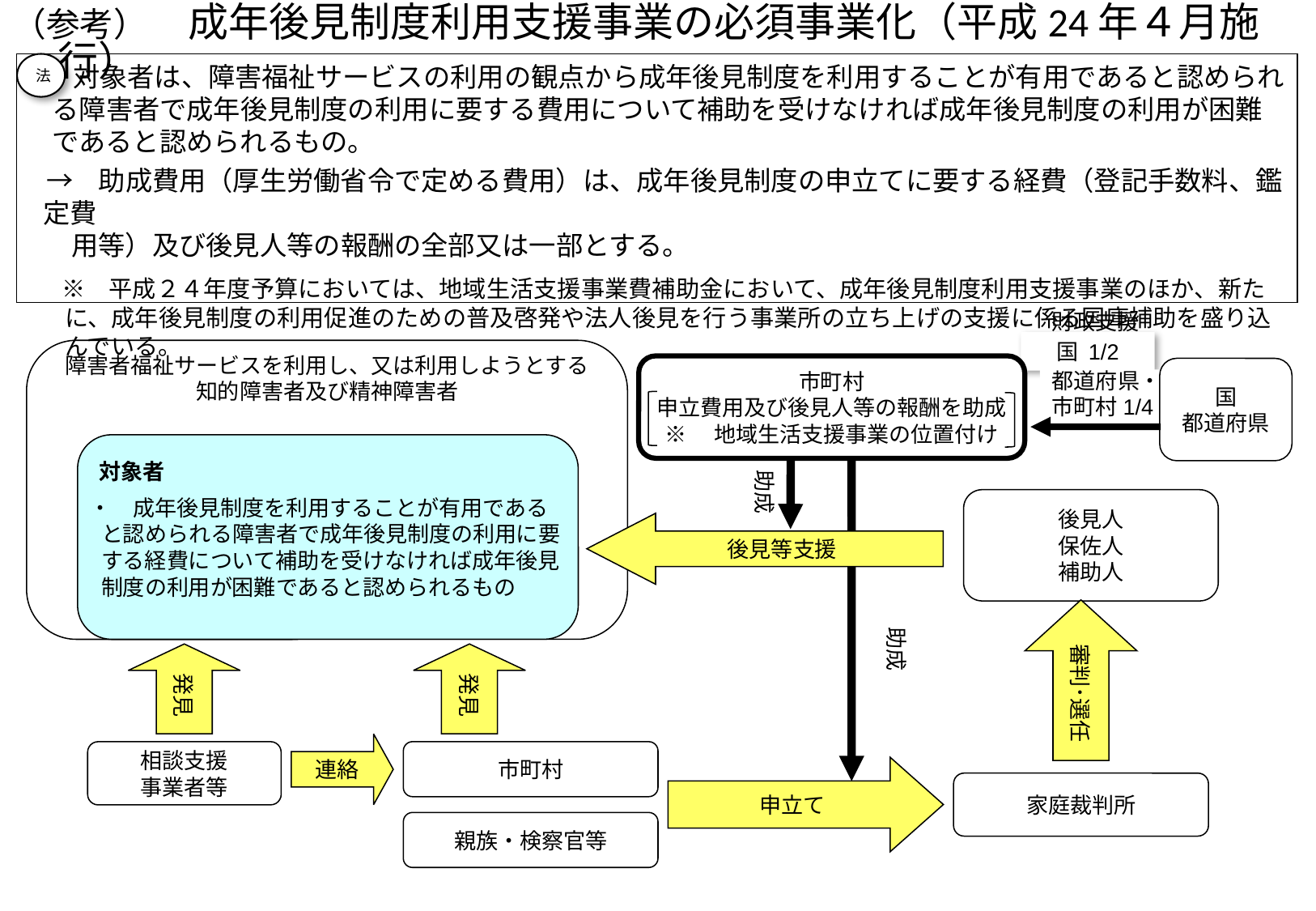

（参考）　成年後見制度利用支援事業の必須事業化（平成24年４月施行）
　   対象者は、障害福祉サービスの利用の観点から成年後見制度を利用することが有用であると認められる障害者で成年後見制度の利用に要する費用について補助を受けなければ成年後見制度の利用が困難であると認められるもの。
   →   助成費用（厚生労働省令で定める費用）は、成年後見制度の申立てに要する経費（登記手数料、鑑定費
      用等）及び後見人等の報酬の全部又は一部とする。
　 ※　平成２４年度予算においては、地域生活支援事業費補助金において、成年後見制度利用支援事業のほか、新たに、成年後見制度の利用促進のための普及啓発や法人後見を行う事業所の立ち上げの支援に係る国庫補助を盛り込んでいる。

法
財政支援

障害者福祉サービスを利用し、又は利用しようとする
知的障害者及び精神障害者
市町村
申立費用及び後見人等の報酬を助成
※　地域生活支援事業の位置付け
国
都道府県

対象者

助成

・　成年後見制度を利用することが有用であると認められる障害者で成年後見制度の利用に要する経費について補助を受けなければ成年後見制度の利用が困難であると認められるもの
後見人
保佐人
補助人
後見等支援
審判･選任
助成
発見
発見
連絡
市町村
相談支援
事業者等
申立て
家庭裁判所
親族・検察官等
国 1/2
都道府県・
市町村1/4